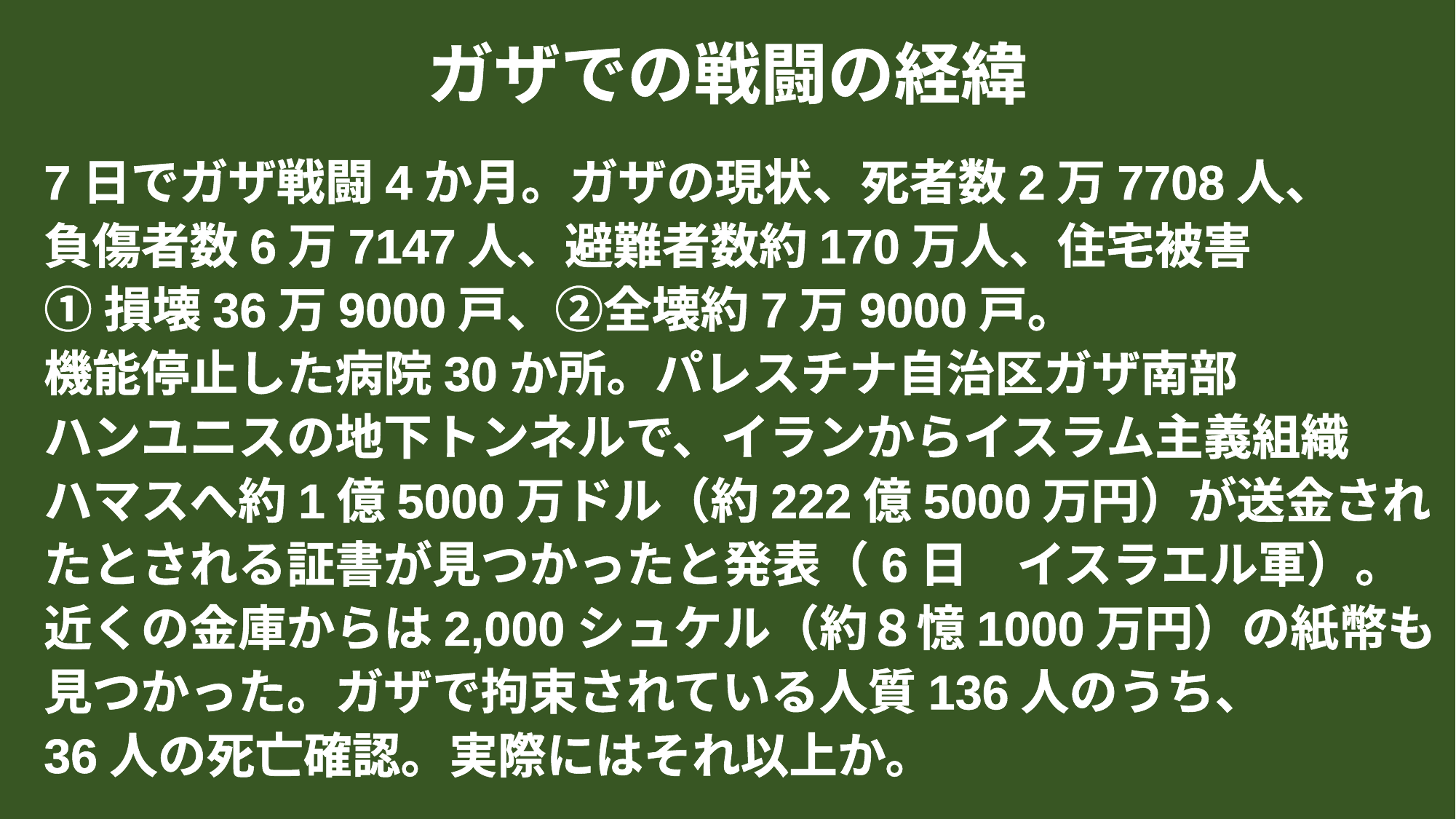

ガザでの戦闘の経緯
7日でガザ戦闘4か月。ガザの現状、死者数2万7708人、
負傷者数6万7147人、避難者数約170万人、住宅被害
①損壊36万9000戸、②全壊約7万9000戸。
機能停止した病院30か所。パレスチナ自治区ガザ南部
ハンユニスの地下トンネルで、イランからイスラム主義組織
ハマスへ約1億5000万ドル（約222億5000万円）が送金され
たとされる証書が見つかったと発表（6日　イスラエル軍）。
近くの金庫からは2,000シュケル（約８憶1000万円）の紙幣も
見つかった。ガザで拘束されている人質136人のうち、
36人の死亡確認。実際にはそれ以上か。